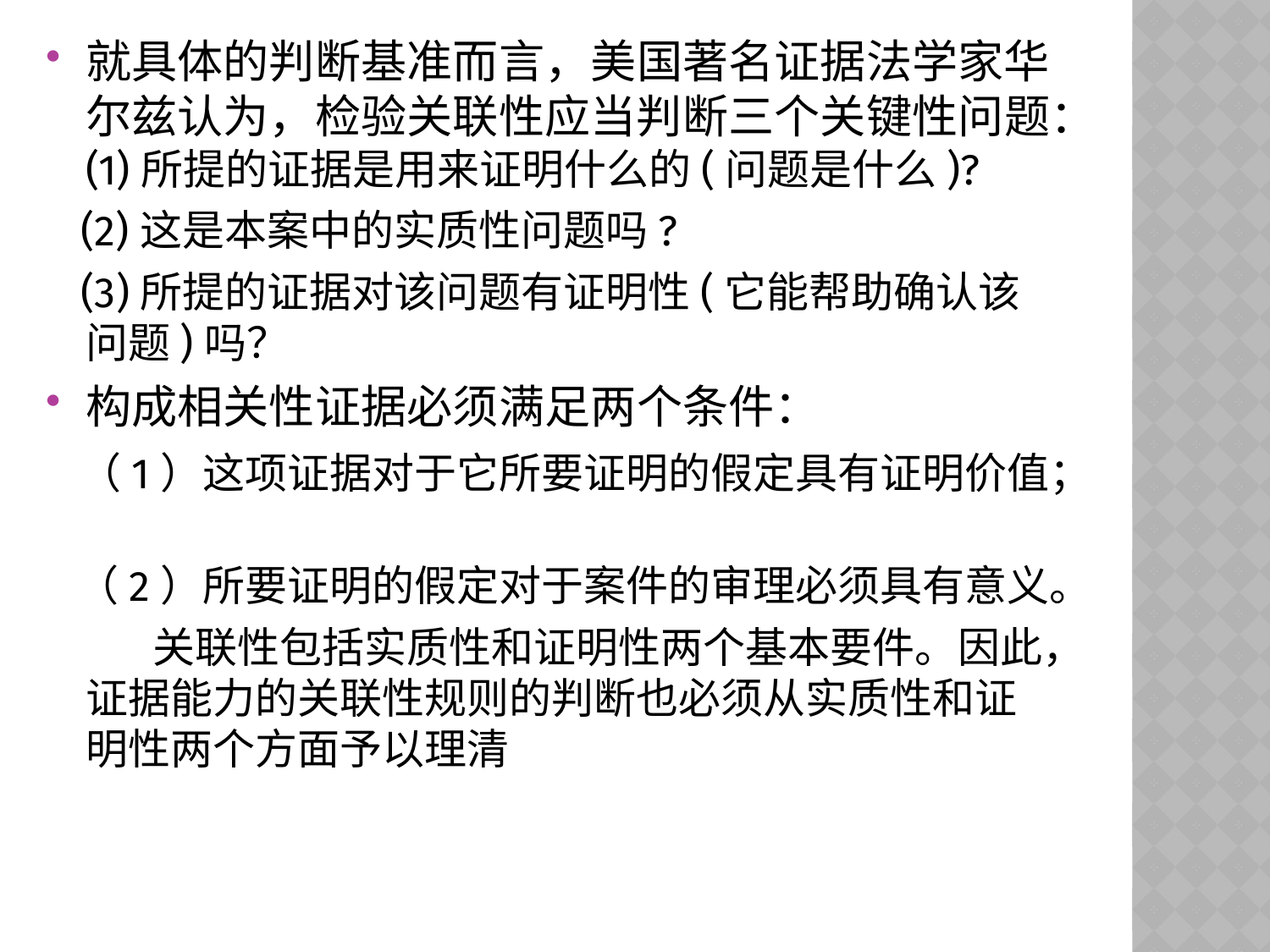

就具体的判断基准而言，美国著名证据法学家华尔兹认为，检验关联性应当判断三个关键性问题：(1)所提的证据是用来证明什么的(问题是什么)?
   (2)这是本案中的实质性问题吗?
   (3)所提的证据对该问题有证明性(它能帮助确认该问题)吗？
构成相关性证据必须满足两个条件：
  （1）这项证据对于它所要证明的假定具有证明价值；
  （2）所要证明的假定对于案件的审理必须具有意义。
          关联性包括实质性和证明性两个基本要件。因此，证据能力的关联性规则的判断也必须从实质性和证明性两个方面予以理清